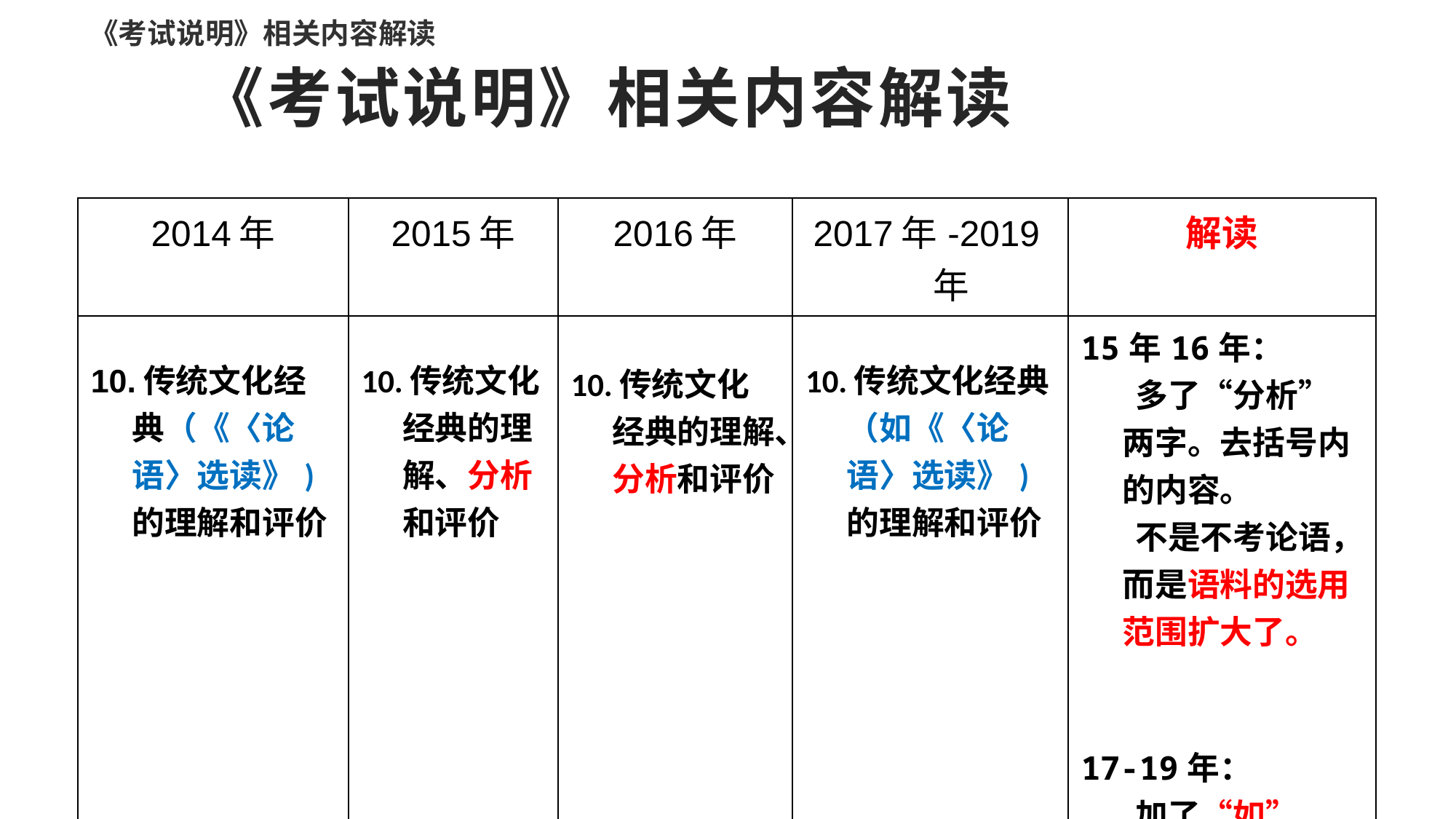

《考试说明》相关内容解读
# 《考试说明》相关内容解读
| 2014年 | 2015年 | 2016年 | 2017年-2019年 | 解读 |
| --- | --- | --- | --- | --- |
| 10.传统文化经典（《〈论语〉选读》)的理解和评价 | 10.传统文化经典的理解、分析和评价 | 10.传统文化经典的理解、分析和评价 | 10.传统文化经典（如《〈论语〉选读》)的理解和评价 | 15年16年： 多了“分析”两字。去括号内的内容。 不是不考论语，而是语料的选用范围扩大了。 17-19年： 加了“如”,删了“分析”两字。 |